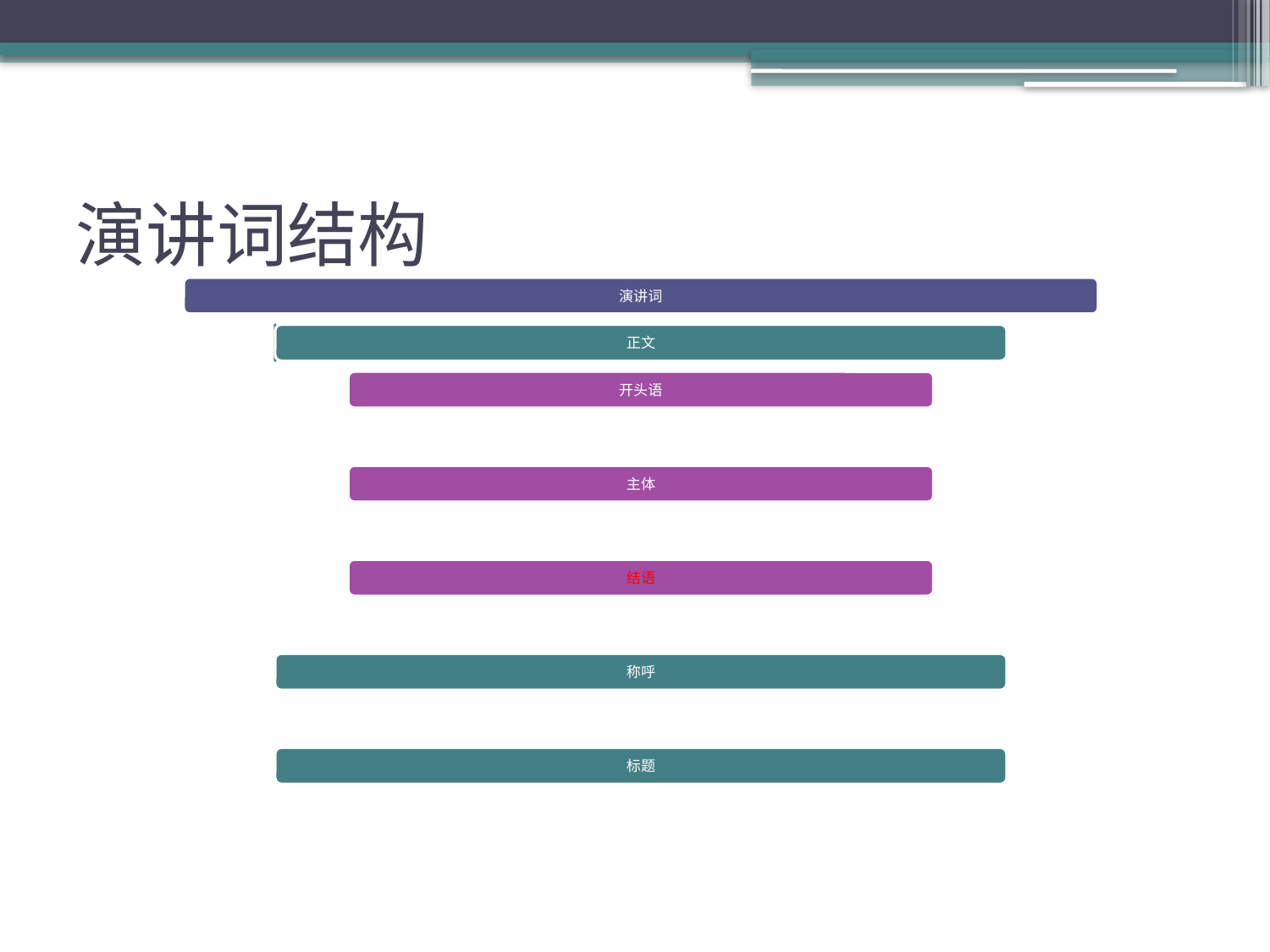

# 演讲词结构
演讲词
正文
称呼
标题
结语
开头语
主体